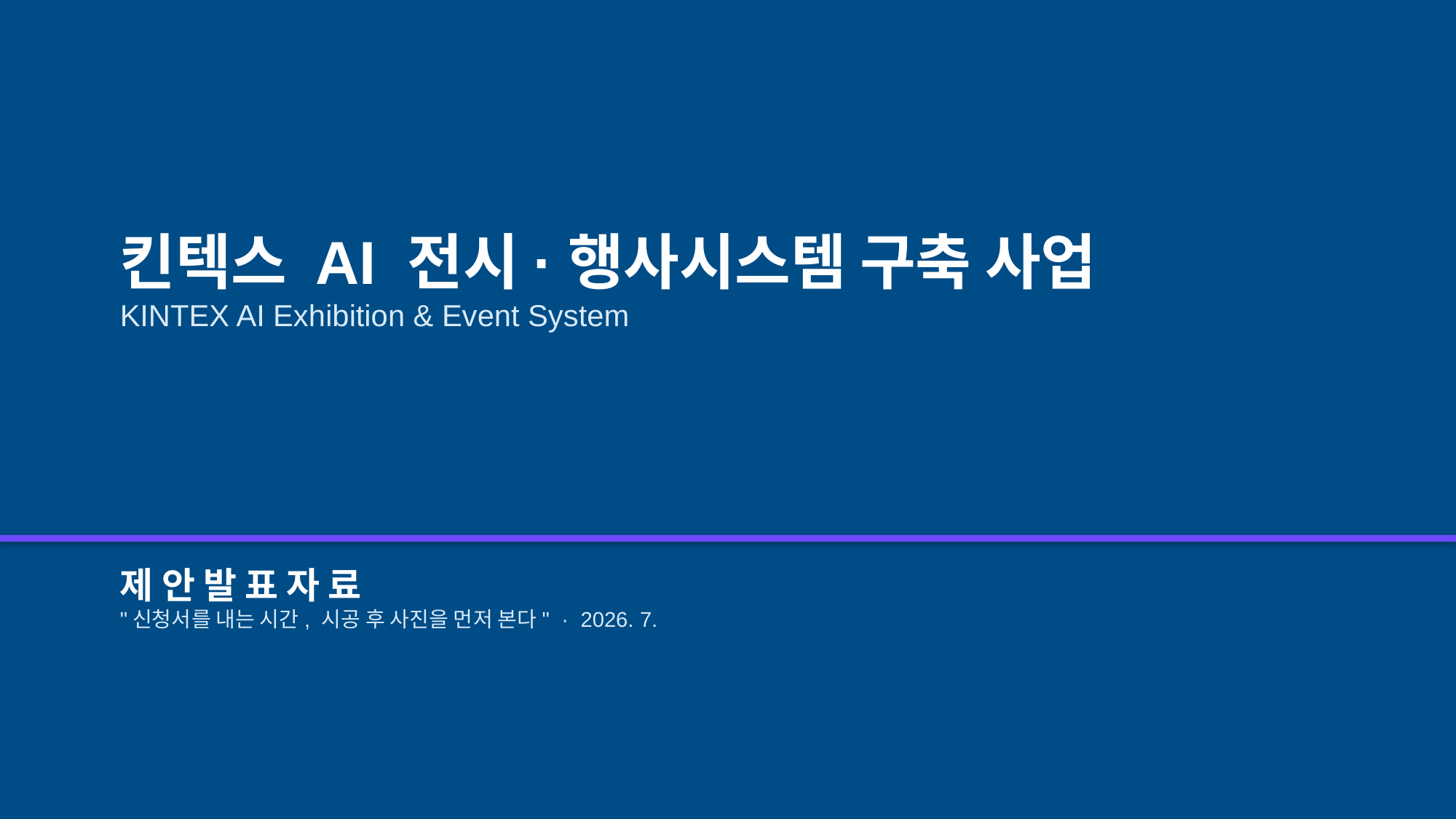

킨텍스 AI 전시·행사시스템 구축 사업
KINTEX AI Exhibition & Event System

제 안 발 표 자 료
"신청서를 내는 시간, 시공 후 사진을 먼저 본다"  ·  2026. 7.